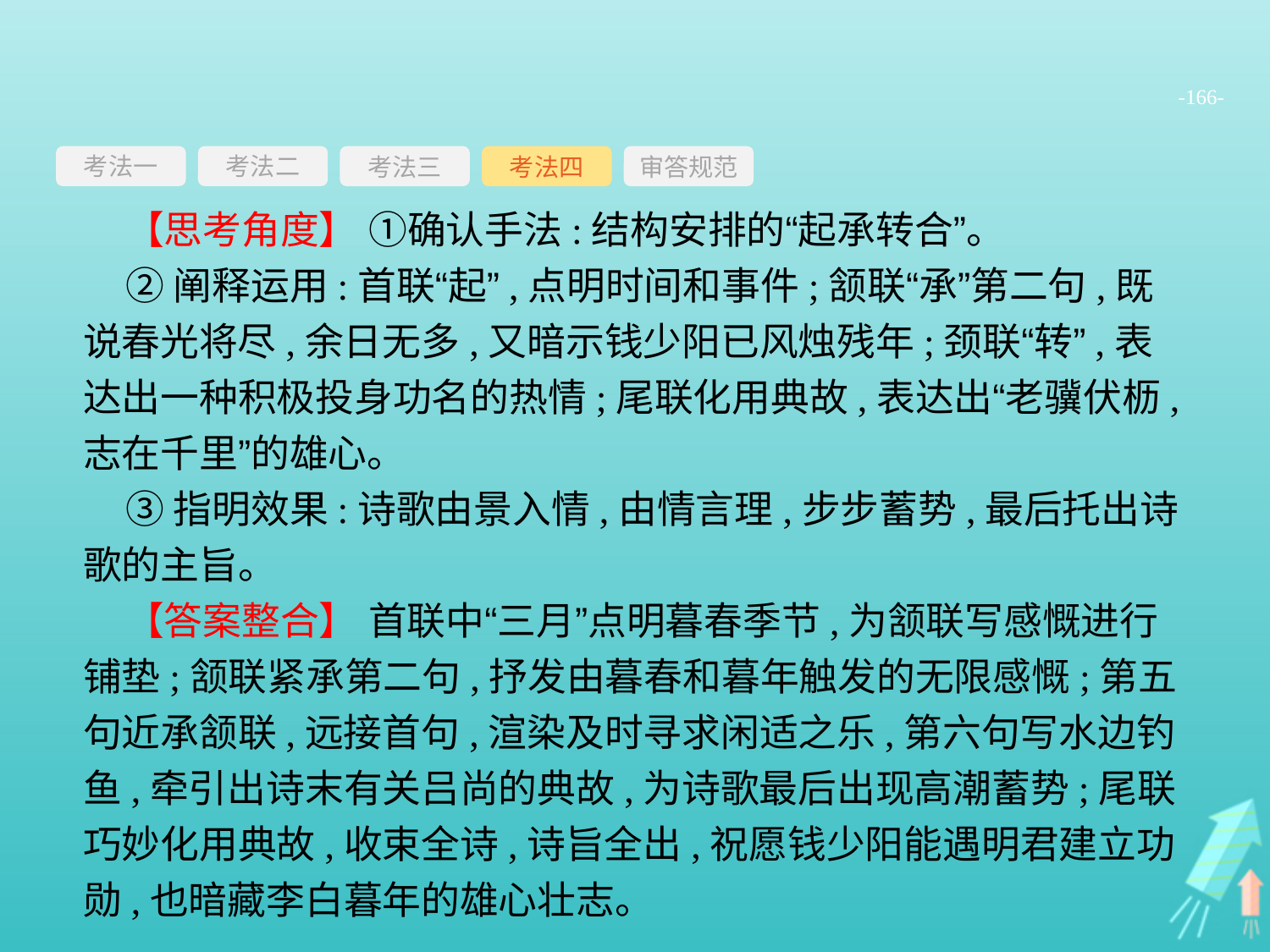

-166-
考法一
考法三
考法四
审答规范
考法二
【思考角度】 ①确认手法:结构安排的“起承转合”。
②阐释运用:首联“起”,点明时间和事件;颔联“承”第二句,既说春光将尽,余日无多,又暗示钱少阳已风烛残年;颈联“转”,表达出一种积极投身功名的热情;尾联化用典故,表达出“老骥伏枥,志在千里”的雄心。
③指明效果:诗歌由景入情,由情言理,步步蓄势,最后托出诗歌的主旨。
【答案整合】 首联中“三月”点明暮春季节,为颔联写感慨进行铺垫;颔联紧承第二句,抒发由暮春和暮年触发的无限感慨;第五句近承颔联,远接首句,渲染及时寻求闲适之乐,第六句写水边钓鱼,牵引出诗末有关吕尚的典故,为诗歌最后出现高潮蓄势;尾联巧妙化用典故,收束全诗,诗旨全出,祝愿钱少阳能遇明君建立功勋,也暗藏李白暮年的雄心壮志。